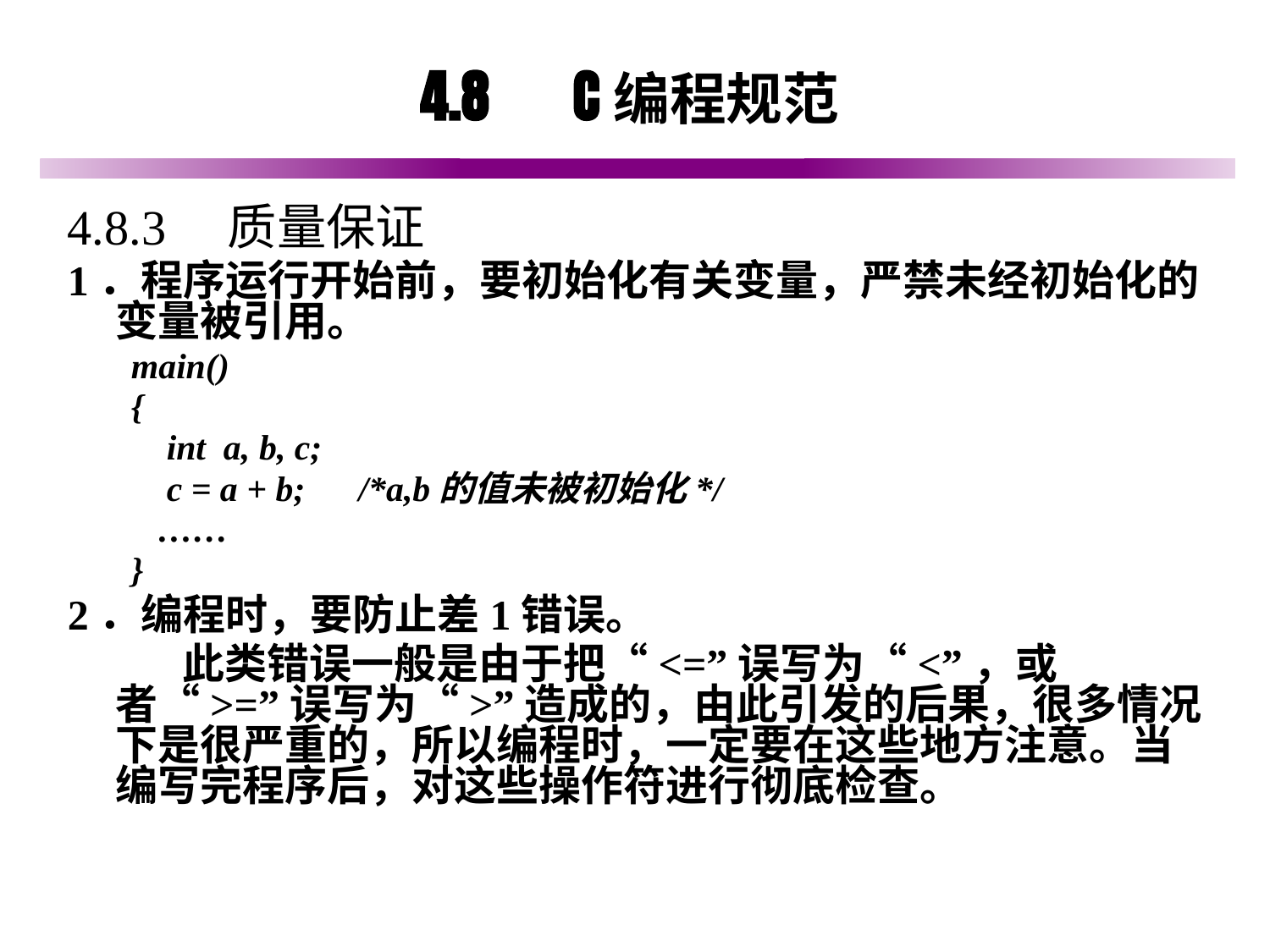

# 4.8　C编程规范
4.8.3　质量保证
1．程序运行开始前，要初始化有关变量，严禁未经初始化的变量被引用。
main()
{
    int  a, b, c;
    c = a + b;      /*a,b的值未被初始化*/
   ……
}
2．编程时，要防止差1错误。
           此类错误一般是由于把“<=”误写为“<”，或者“>=”误写为“>”造成的，由此引发的后果，很多情况下是很严重的，所以编程时，一定要在这些地方注意。当编写完程序后，对这些操作符进行彻底检查。